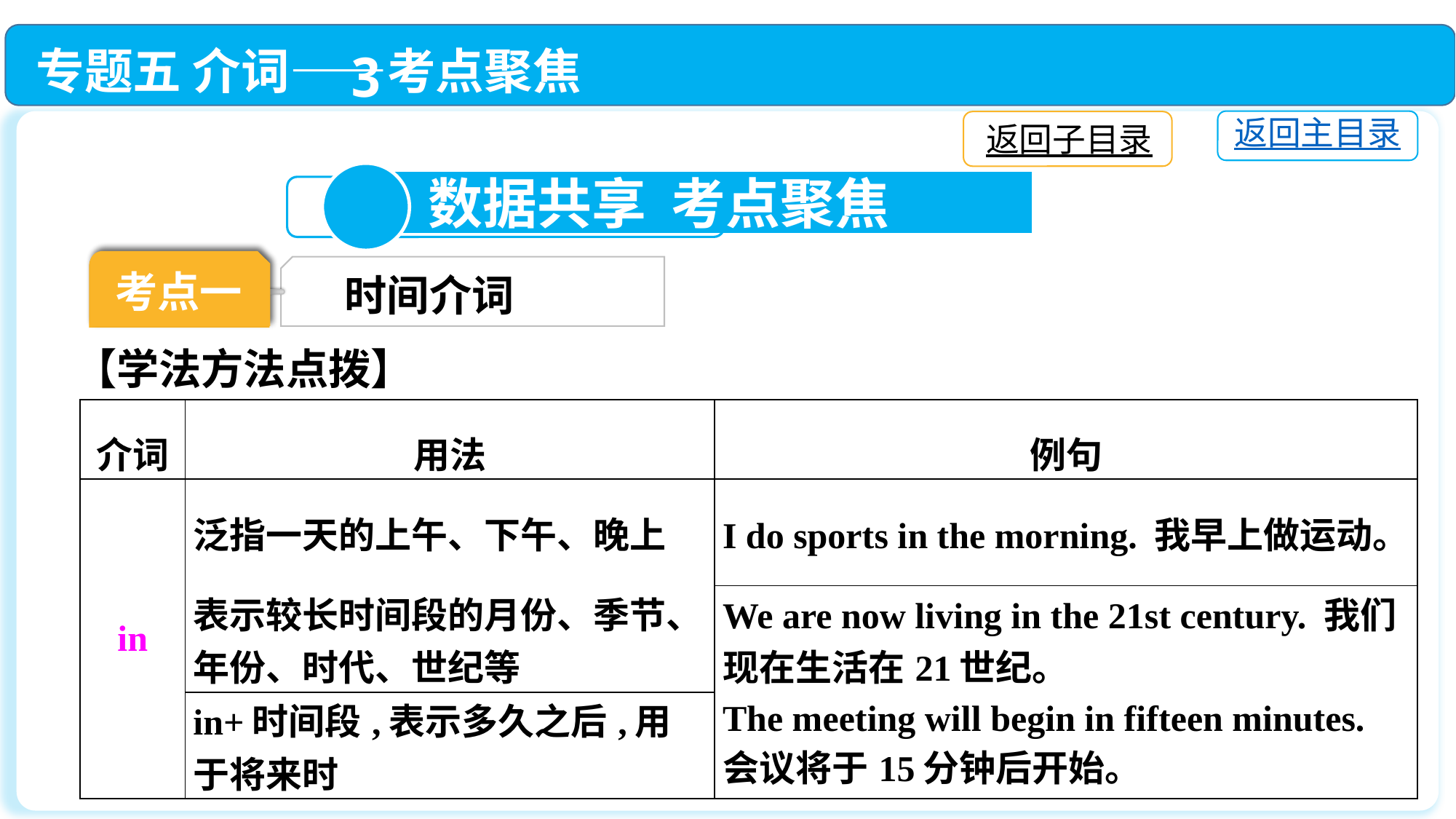

专题五 介词——考点聚焦

返回主目录

返回子目录
3
   数据共享  考点聚焦

考点一
考点一
时间介词

【学法方法点拨】
| 介词 | 用法 | 例句 |
| --- | --- | --- |
| in | 泛指一天的上午、下午、晚上 | I do sports in the morning. 我早上做运动。 |
|  | 表示较长时间段的月份、季节、年份、时代、世纪等 |  |
|  |  | We are now living in the 21st century. 我们现在生活在21世纪。 |
|  |  | The meeting will begin in fifteen minutes. 会议将于15分钟后开始。 |
|  | in+时间段,表示多久之后,用于将来时 |  |